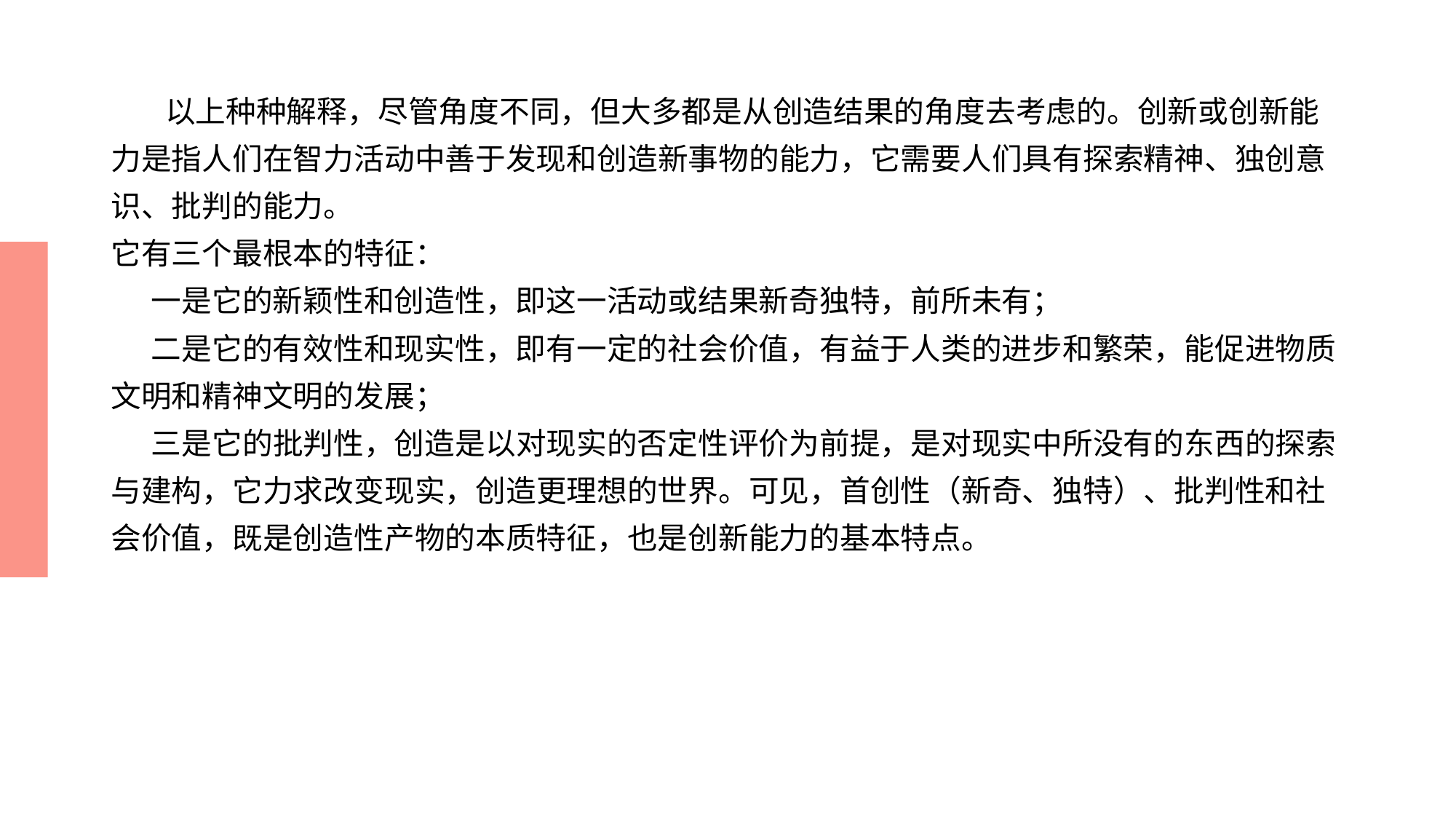

# 以上种种解释，尽管角度不同，但大多都是从创造结果的角度去考虑的。创新或创新能力是指人们在智力活动中善于发现和创造新事物的能力，它需要人们具有探索精神、独创意识、批判的能力。 它有三个最根本的特征： 一是它的新颖性和创造性，即这一活动或结果新奇独特，前所未有； 二是它的有效性和现实性，即有一定的社会价值，有益于人类的进步和繁荣，能促进物质文明和精神文明的发展； 三是它的批判性，创造是以对现实的否定性评价为前提，是对现实中所没有的东西的探索与建构，它力求改变现实，创造更理想的世界。可见，首创性（新奇、独特）、批判性和社会价值，既是创造性产物的本质特征，也是创新能力的基本特点。